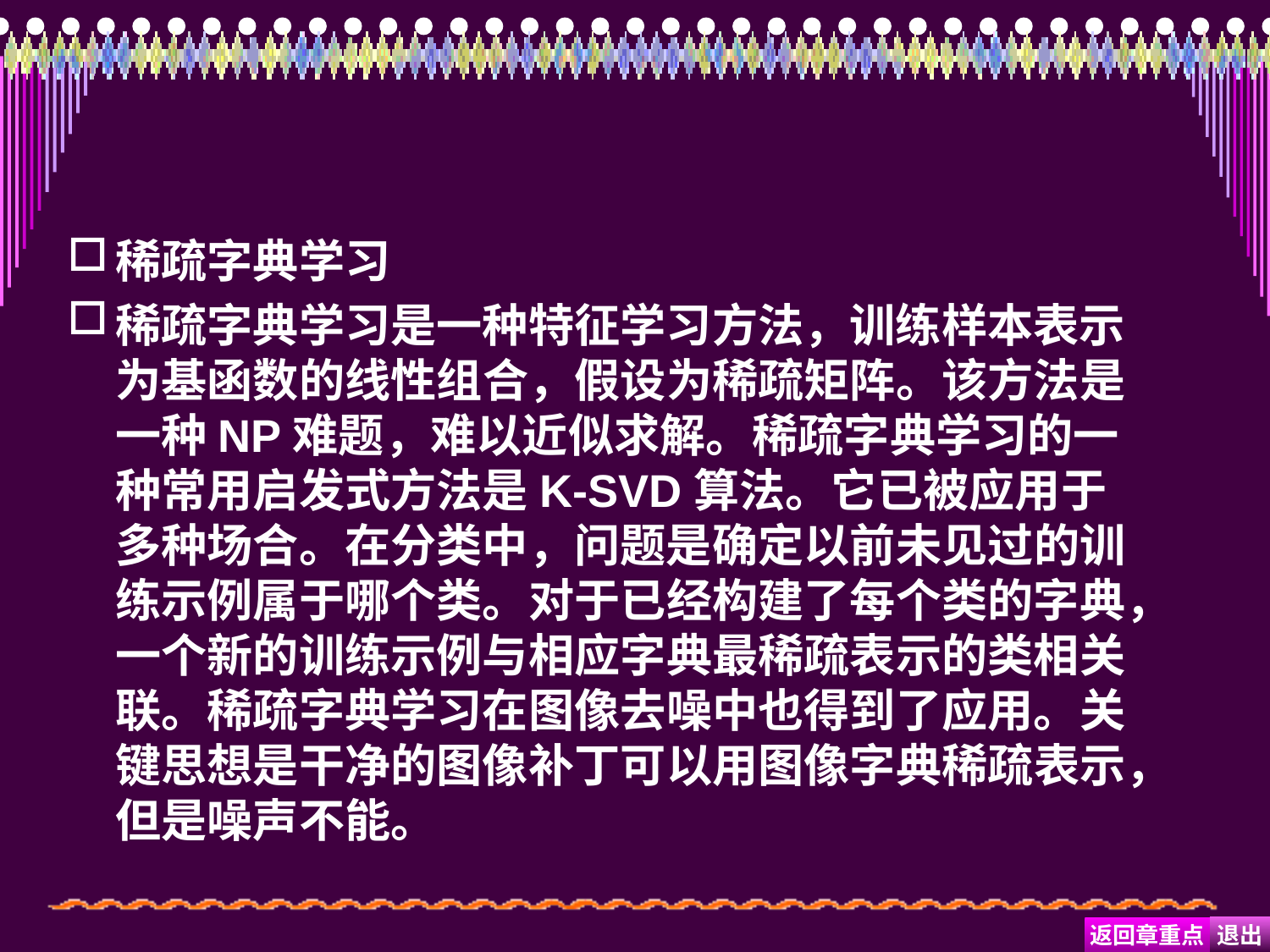

#
稀疏字典学习
稀疏字典学习是一种特征学习方法，训练样本表示为基函数的线性组合，假设为稀疏矩阵。该方法是一种NP难题，难以近似求解。稀疏字典学习的一种常用启发式方法是K-SVD算法。它已被应用于多种场合。在分类中，问题是确定以前未见过的训练示例属于哪个类。对于已经构建了每个类的字典，一个新的训练示例与相应字典最稀疏表示的类相关联。稀疏字典学习在图像去噪中也得到了应用。关键思想是干净的图像补丁可以用图像字典稀疏表示，但是噪声不能。